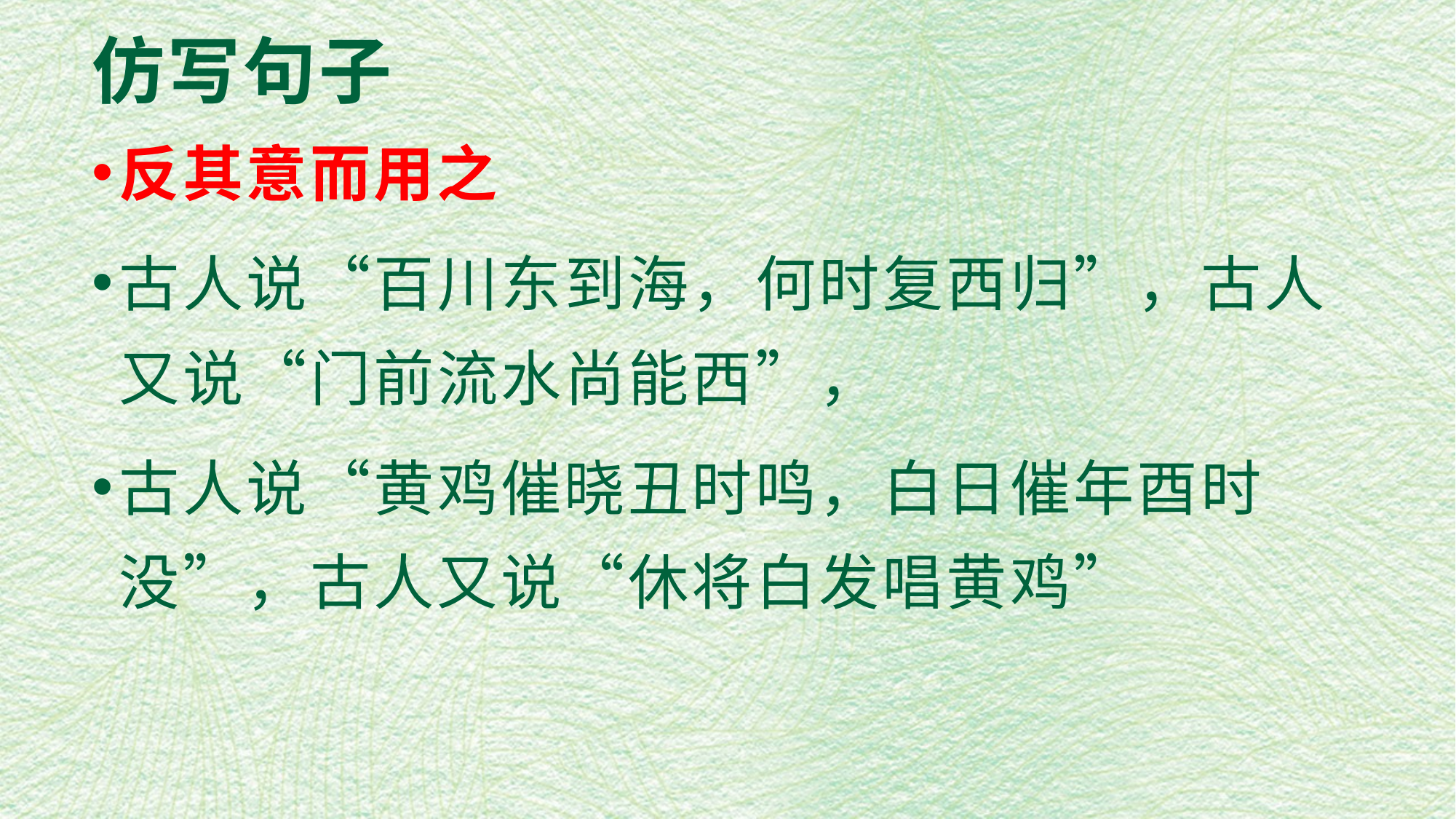

# 仿写句子
反其意而用之
古人说“百川东到海，何时复西归”，古人又说“门前流水尚能西”，
古人说“黄鸡催晓丑时鸣，白日催年酉时没”，古人又说“休将白发唱黄鸡”